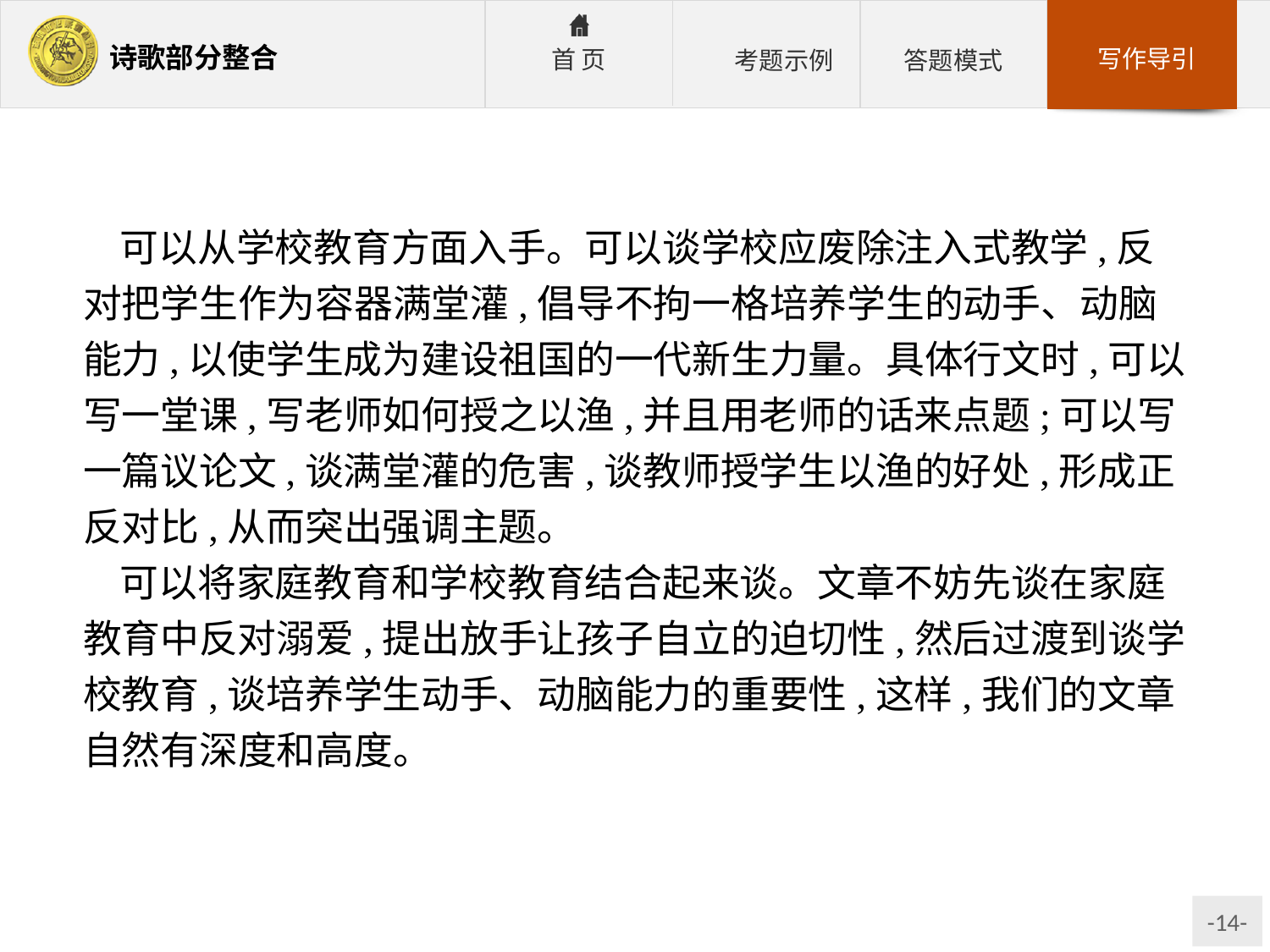

可以从学校教育方面入手。可以谈学校应废除注入式教学,反对把学生作为容器满堂灌,倡导不拘一格培养学生的动手、动脑能力,以使学生成为建设祖国的一代新生力量。具体行文时,可以写一堂课,写老师如何授之以渔,并且用老师的话来点题;可以写一篇议论文,谈满堂灌的危害,谈教师授学生以渔的好处,形成正反对比,从而突出强调主题。
可以将家庭教育和学校教育结合起来谈。文章不妨先谈在家庭教育中反对溺爱,提出放手让孩子自立的迫切性,然后过渡到谈学校教育,谈培养学生动手、动脑能力的重要性,这样,我们的文章自然有深度和高度。